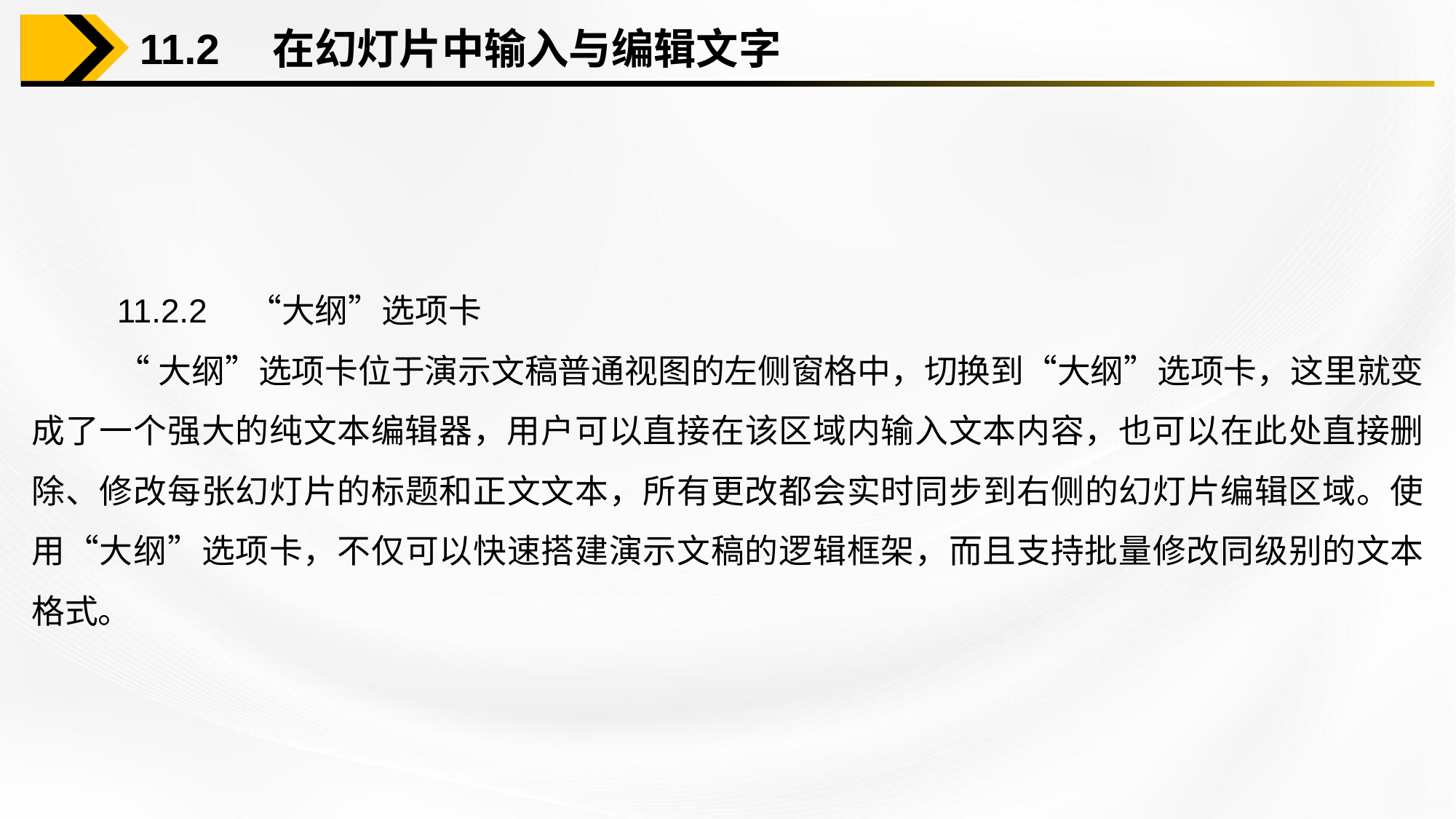

11.2　在幻灯片中输入与编辑文字
11.2.2　“大纲”选项卡
“大纲”选项卡位于演示文稿普通视图的左侧窗格中，切换到“大纲”选项卡，这里就变成了一个强大的纯文本编辑器，用户可以直接在该区域内输入文本内容，也可以在此处直接删除、修改每张幻灯片的标题和正文文本，所有更改都会实时同步到右侧的幻灯片编辑区域。使用“大纲”选项卡，不仅可以快速搭建演示文稿的逻辑框架，而且支持批量修改同级别的文本格式。